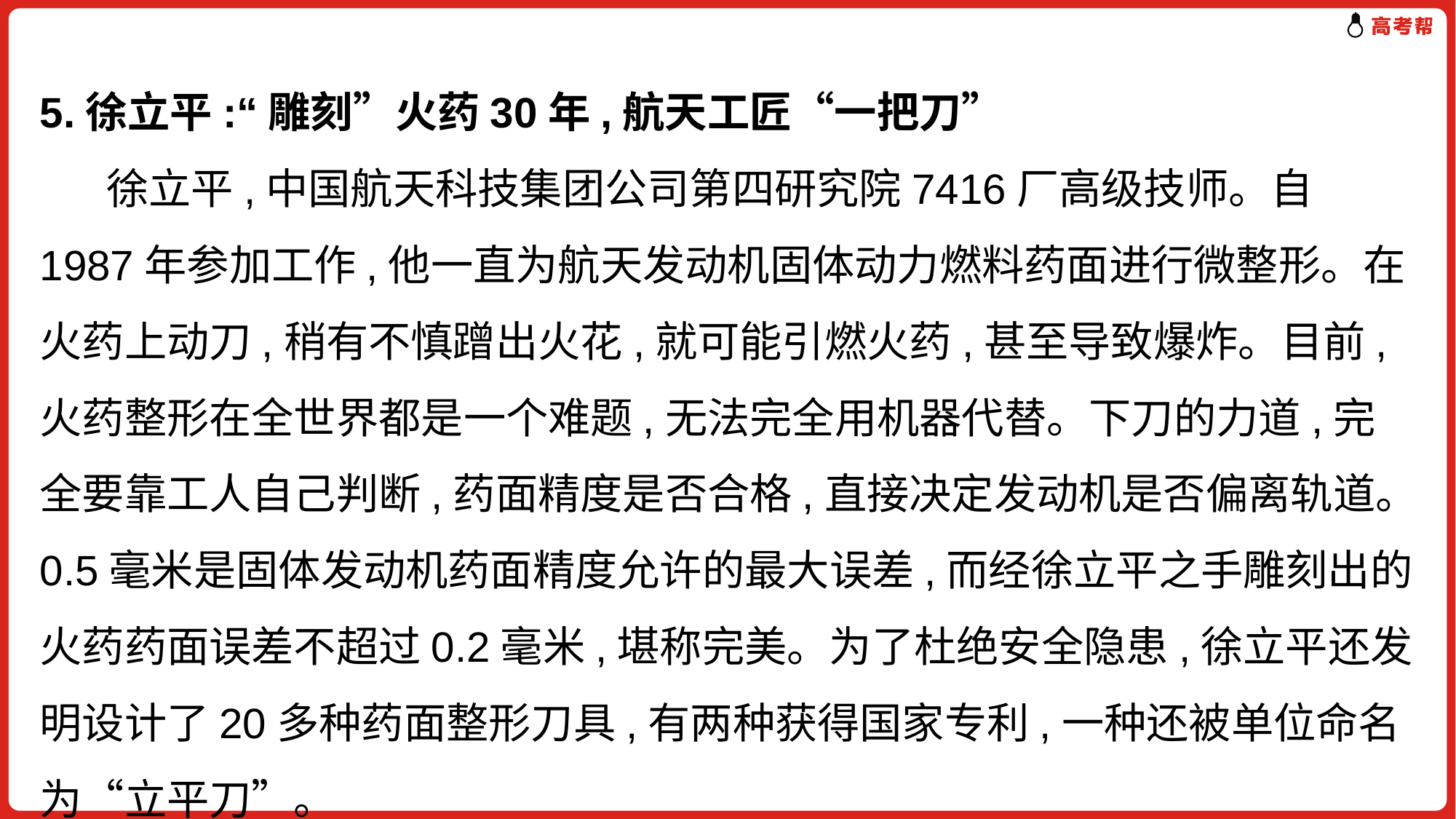

5.徐立平:“雕刻”火药30年,航天工匠“一把刀”
      徐立平,中国航天科技集团公司第四研究院7416厂高级技师。自1987年参加工作,他一直为航天发动机固体动力燃料药面进行微整形。在火药上动刀,稍有不慎蹭出火花,就可能引燃火药,甚至导致爆炸。目前,火药整形在全世界都是一个难题,无法完全用机器代替。下刀的力道,完全要靠工人自己判断,药面精度是否合格,直接决定发动机是否偏离轨道。0.5毫米是固体发动机药面精度允许的最大误差,而经徐立平之手雕刻出的火药药面误差不超过0.2毫米,堪称完美。为了杜绝安全隐患,徐立平还发明设计了20多种药面整形刀具,有两种获得国家专利,一种还被单位命名为“立平刀”。